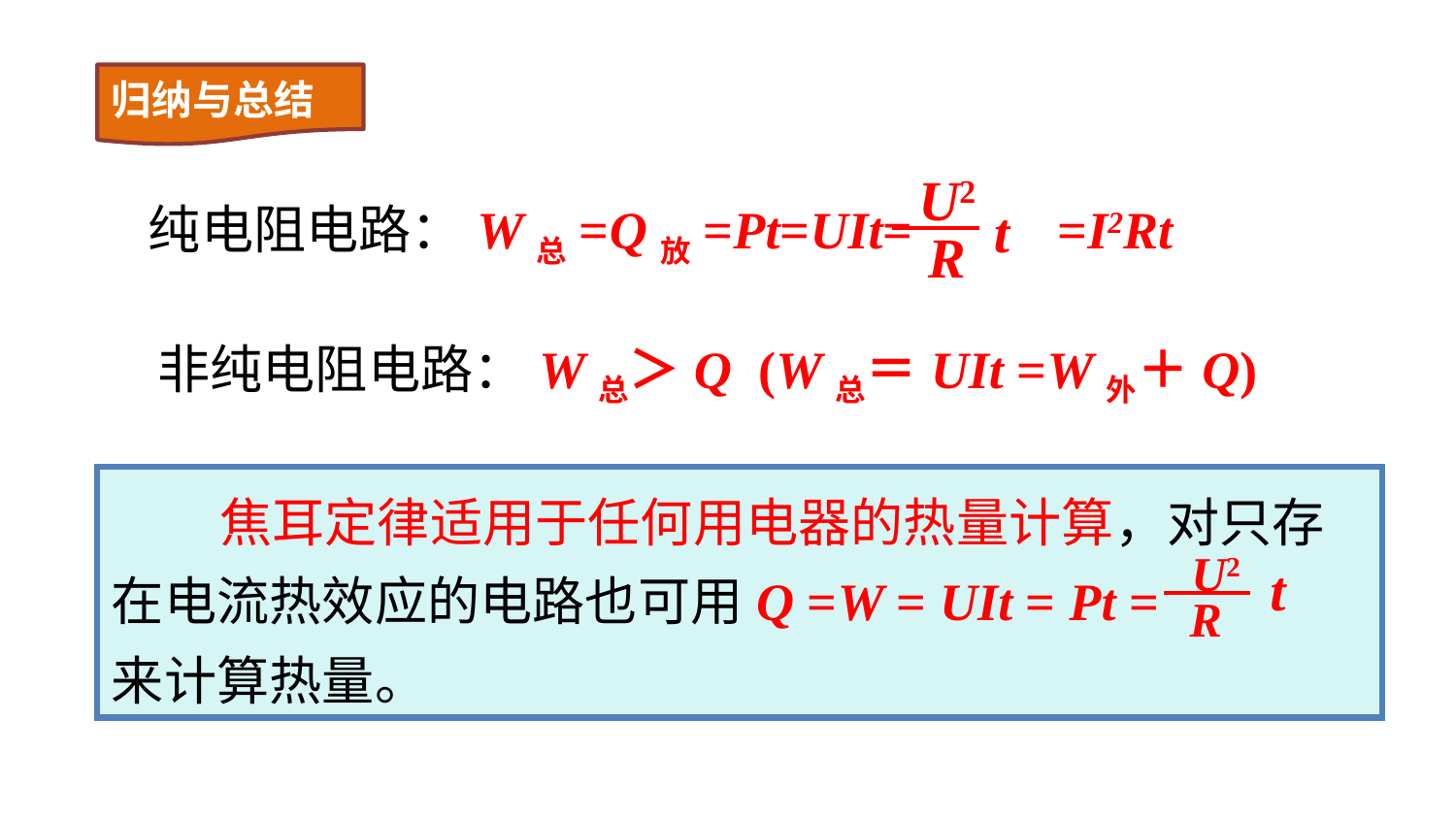

归纳与总结
U2
t
R
纯电阻电路：W总=Q放=Pt=UIt=           =I2Rt
非纯电阻电路：W总＞Q  (W总＝UIt =W外＋Q)
        焦耳定律适用于任何用电器的热量计算，对只存在电流热效应的电路也可用Q =W = UIt = Pt =
来计算热量。
U2
t
R